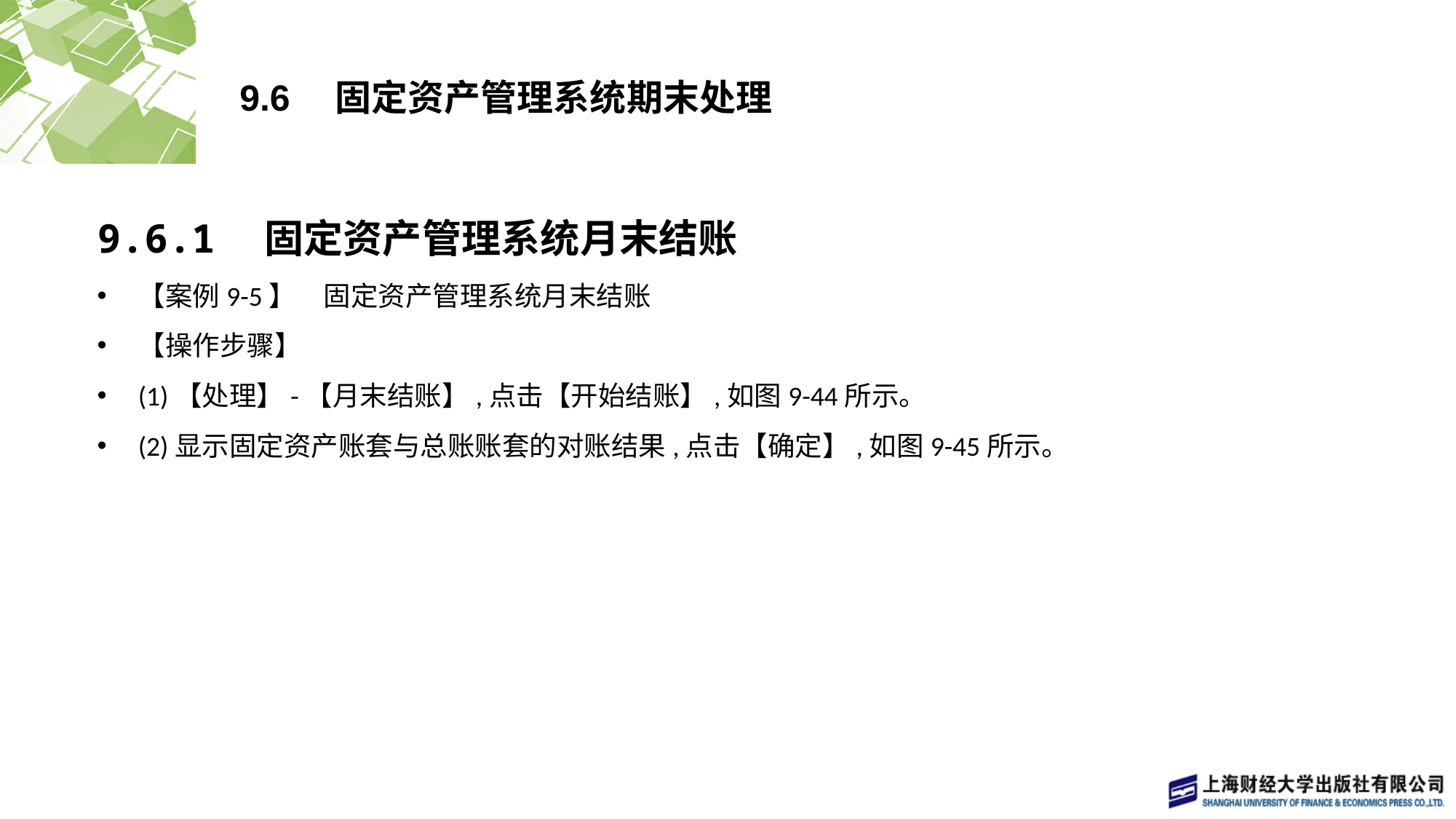

# 9.6　固定资产管理系统期末处理
9.6.1　固定资产管理系统月末结账
【案例9-5】　固定资产管理系统月末结账
【操作步骤】
(1)【处理】-【月末结账】,点击【开始结账】,如图9-44所示。
(2)显示固定资产账套与总账账套的对账结果,点击【确定】,如图9-45所示。